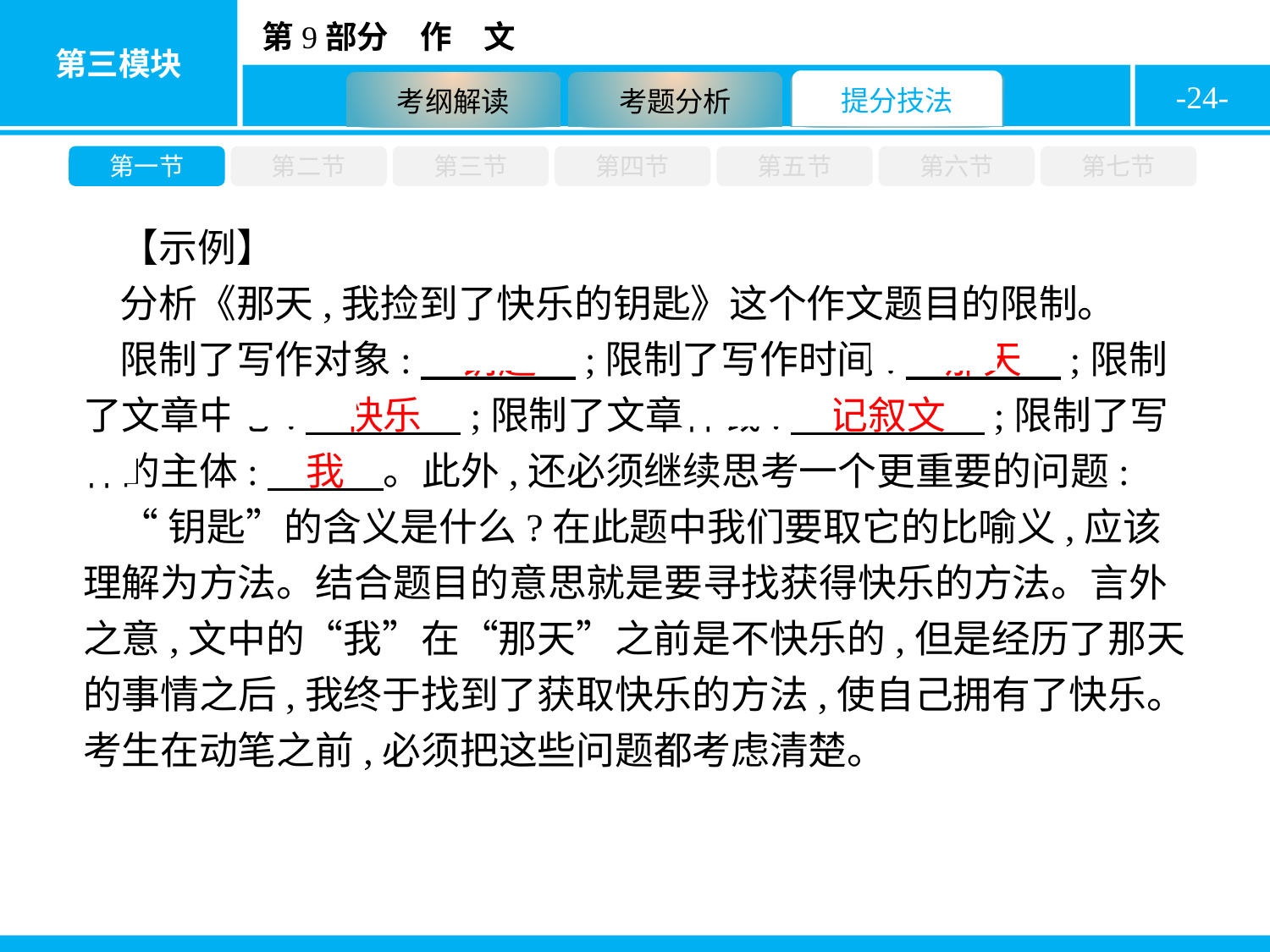

-24-
第一节
第二节
第三节
第四节
第五节
第六节
第七节
【示例】
分析《那天,我捡到了快乐的钥匙》这个作文题目的限制。
限制了写作对象:　钥匙　;限制了写作时间:　那天　;限制了文章中心:　快乐　;限制了文章体裁:　记叙文　;限制了写作的主体:　我　。此外,还必须继续思考一个更重要的问题:
“钥匙”的含义是什么?在此题中我们要取它的比喻义,应该理解为方法。结合题目的意思就是要寻找获得快乐的方法。言外之意,文中的“我”在“那天”之前是不快乐的,但是经历了那天的事情之后,我终于找到了获取快乐的方法,使自己拥有了快乐。考生在动笔之前,必须把这些问题都考虑清楚。